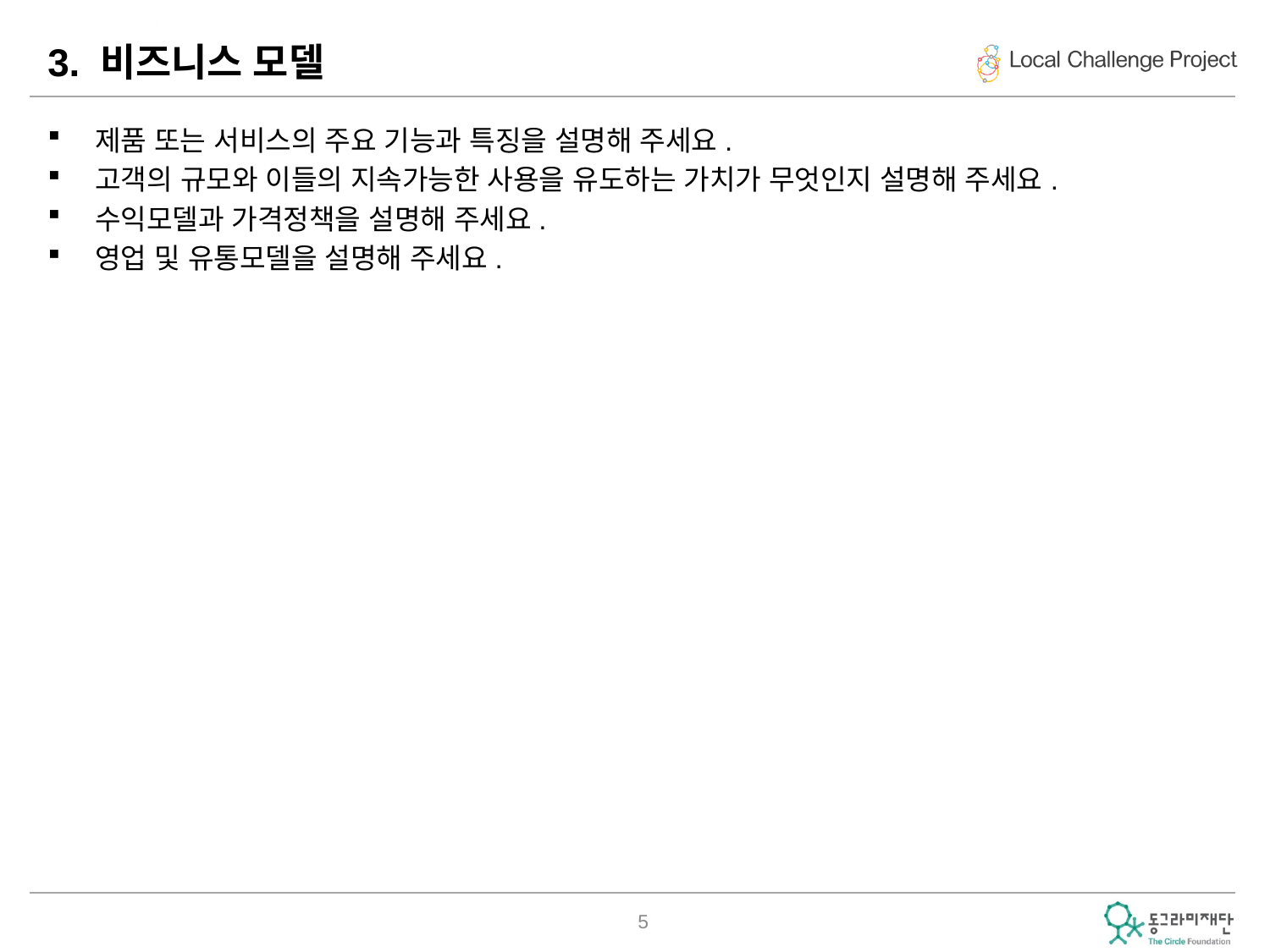

# 3. 비즈니스 모델
제품 또는 서비스의 주요 기능과 특징을 설명해 주세요.
고객의 규모와 이들의 지속가능한 사용을 유도하는 가치가 무엇인지 설명해 주세요.
수익모델과 가격정책을 설명해 주세요.
영업 및 유통모델을 설명해 주세요.
5